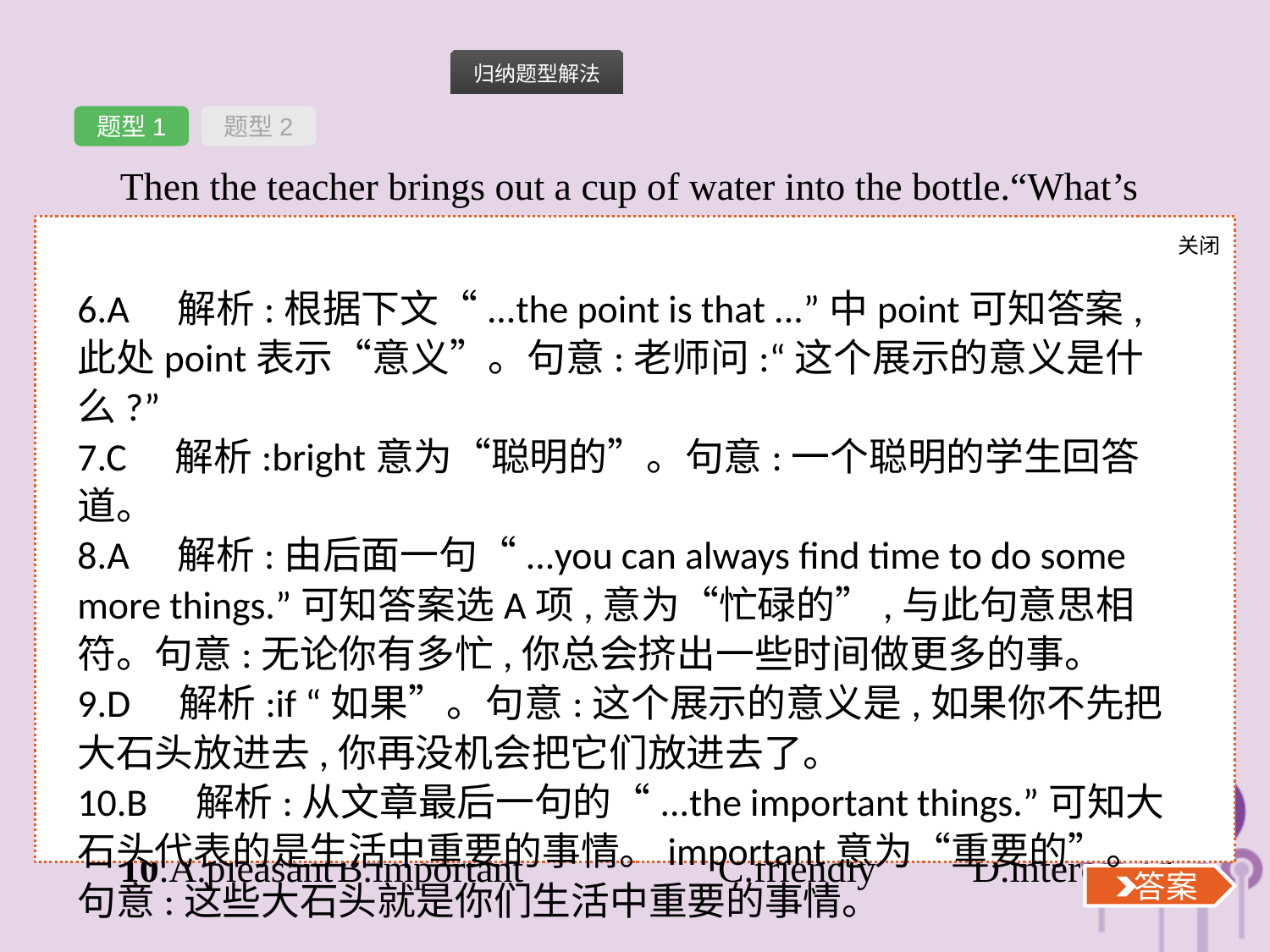

题型1
题型2
Then the teacher brings out a cup of water into the bottle.“What’s the　6　 of this show?” asks the teacher.One　7　 student answers,“No matter (无论) how　8　you are,you can always find time to do some more things.“No,” says the teacher,“the point is that　9　 you don’t place the big rocks into the bottle first,you’ll never get them in.The big rocks are the　10　 things in your life.If you fill your life with small things — as shown by the small rocks,the sand and the water — you’ll never have the time for the important things.”

关闭
  答案

6.A　解析:根据下文“...the point is that ...”中point可知答案,此处point表示“意义”。句意:老师问:“这个展示的意义是什么?”
7.C　解析:bright意为“聪明的”。句意:一个聪明的学生回答道。
8.A　解析:由后面一句“...you can always find time to do some more things.”可知答案选A项,意为“忙碌的”,与此句意思相符。句意:无论你有多忙,你总会挤出一些时间做更多的事。
9.D　解析:if “如果”。句意:这个展示的意义是,如果你不先把大石头放进去,你再没机会把它们放进去了。
10.B　解析:从文章最后一句的“...the important things.”可知大石头代表的是生活中重要的事情。important意为“重要的”。句意:这些大石头就是你们生活中重要的事情。
6.A.point	B.method	C.progress	D.rule
7.A.angry	B.funny	C.bright	D.crazy
8.A.busy	B.rich			C.great	D.popular
9.A.what	B.until			C.unless	D.if
10.A.pleasant	B.important		C.friendly	D.interesting
  答案